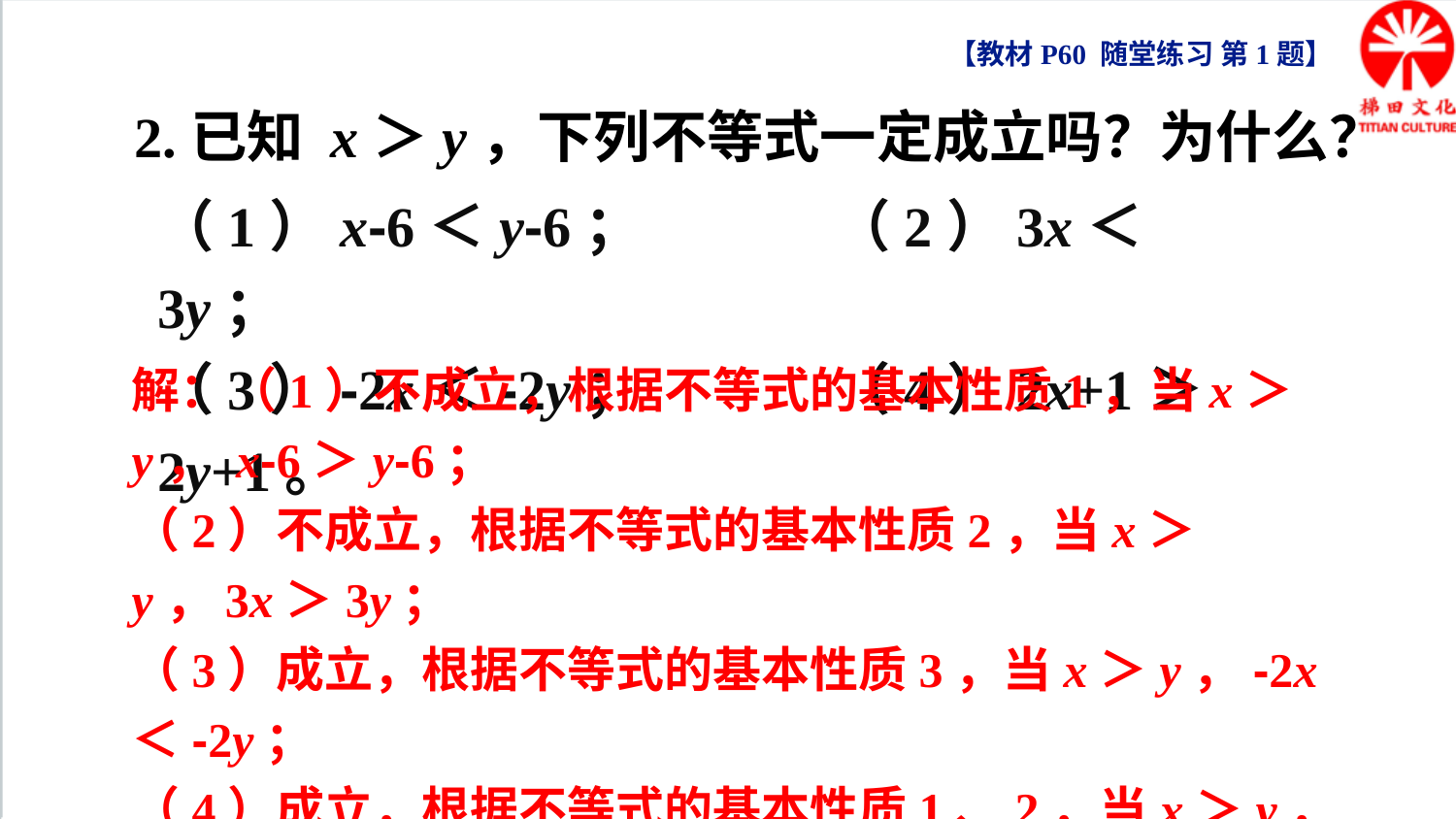

【教材P60 随堂练习 第1题】
2.已知 x＞y，下列不等式一定成立吗？为什么？
（1）x-6＜y-6；               （2）3x＜3y；
（3）-2x＜-2y；               （4）2x+1＞2y+1。
解：（1）不成立，根据不等式的基本性质1，当x＞y， x-6＞y-6；
（2）不成立，根据不等式的基本性质2，当x＞y，3x＞3y；
（3）成立，根据不等式的基本性质3，当x＞y，-2x＜-2y；
（4）成立，根据不等式的基本性质1、2，当x＞y，  2x+1＞2y+1。